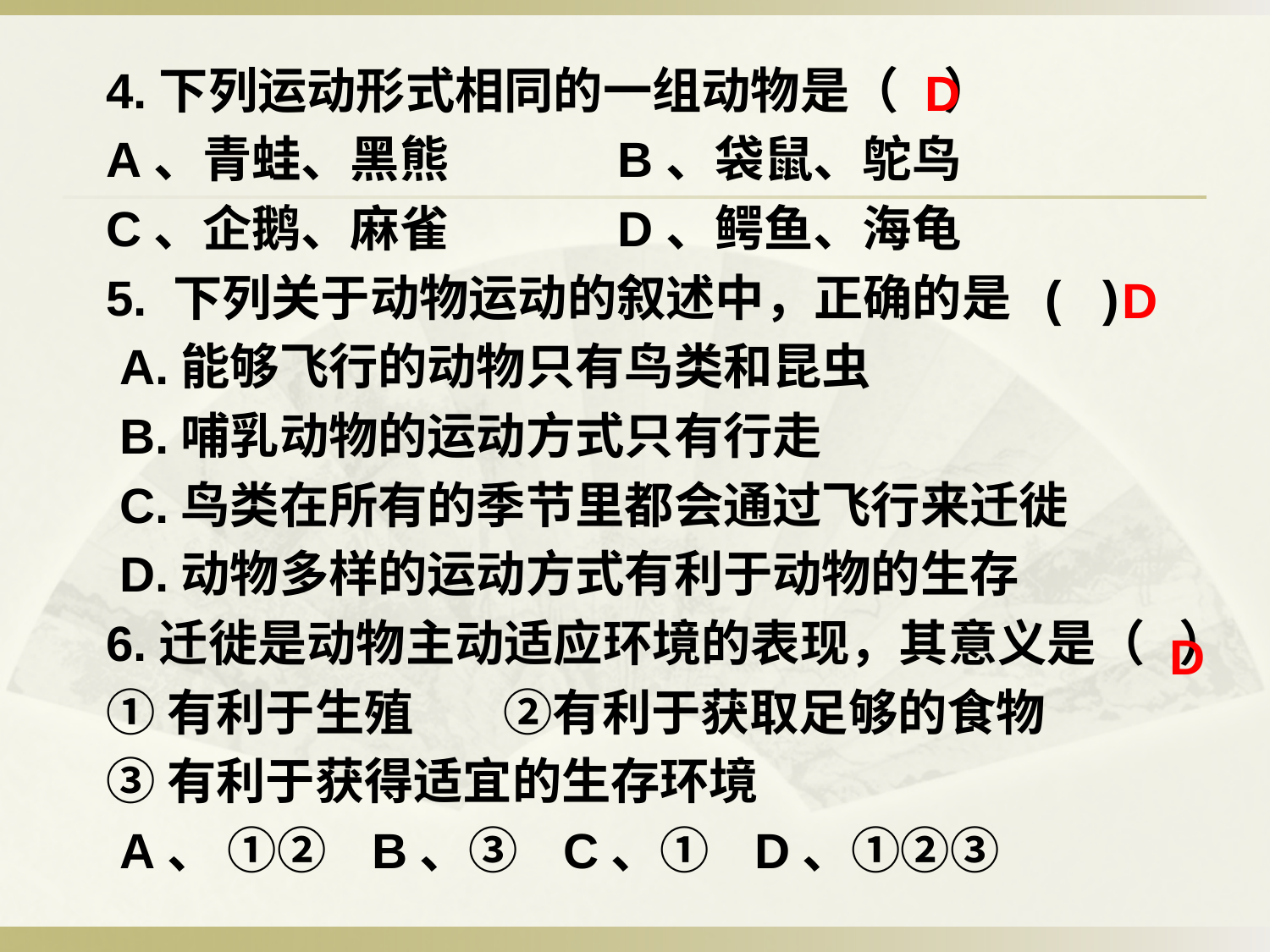

4.下列运动形式相同的一组动物是（    ）
A、青蛙、黑熊              B、袋鼠、鸵鸟
C、企鹅、麻雀              D、鳄鱼、海龟
5. 下列关于动物运动的叙述中，正确的是  (   )
 A.能够飞行的动物只有鸟类和昆虫
 B.哺乳动物的运动方式只有行走
 C.鸟类在所有的季节里都会通过飞行来迁徙
 D.动物多样的运动方式有利于动物的生存
6.迁徙是动物主动适应环境的表现，其意义是（   ）
①有利于生殖        ②有利于获取足够的食物
③有利于获得适宜的生存环境
 A、 ①②   B、③   C、①   D、①②③

D
D
D